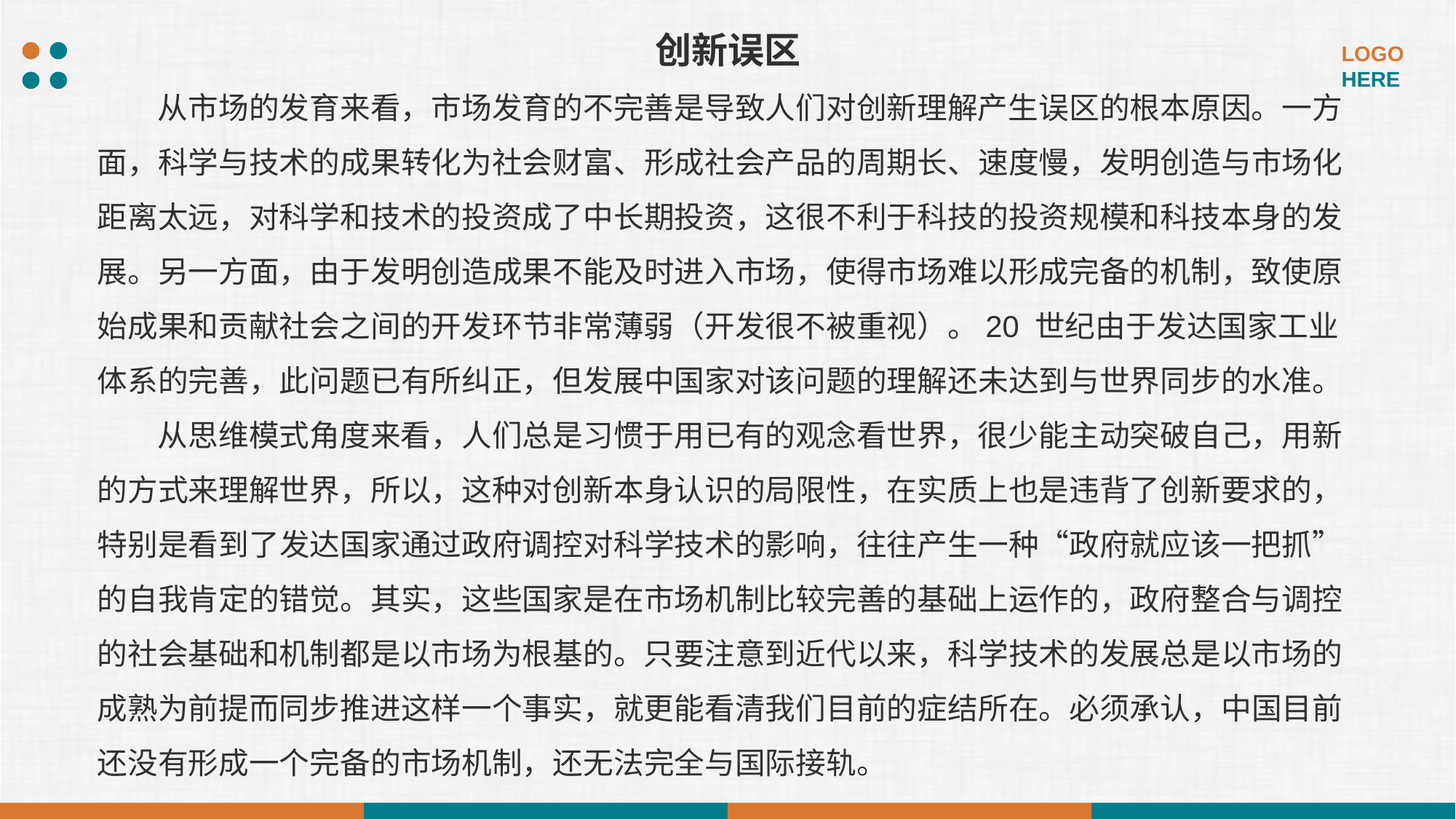

创新误区
从市场的发育来看，市场发育的不完善是导致人们对创新理解产生误区的根本原因。一方面，科学与技术的成果转化为社会财富、形成社会产品的周期长、速度慢，发明创造与市场化距离太远，对科学和技术的投资成了中长期投资，这很不利于科技的投资规模和科技本身的发展。另一方面，由于发明创造成果不能及时进入市场，使得市场难以形成完备的机制，致使原始成果和贡献社会之间的开发环节非常薄弱（开发很不被重视）。20 世纪由于发达国家工业体系的完善，此问题已有所纠正，但发展中国家对该问题的理解还未达到与世界同步的水准。
从思维模式角度来看，人们总是习惯于用已有的观念看世界，很少能主动突破自己，用新的方式来理解世界，所以，这种对创新本身认识的局限性，在实质上也是违背了创新要求的，特别是看到了发达国家通过政府调控对科学技术的影响，往往产生一种“政府就应该一把抓”的自我肯定的错觉。其实，这些国家是在市场机制比较完善的基础上运作的，政府整合与调控的社会基础和机制都是以市场为根基的。只要注意到近代以来，科学技术的发展总是以市场的成熟为前提而同步推进这样一个事实，就更能看清我们目前的症结所在。必须承认，中国目前还没有形成一个完备的市场机制，还无法完全与国际接轨。